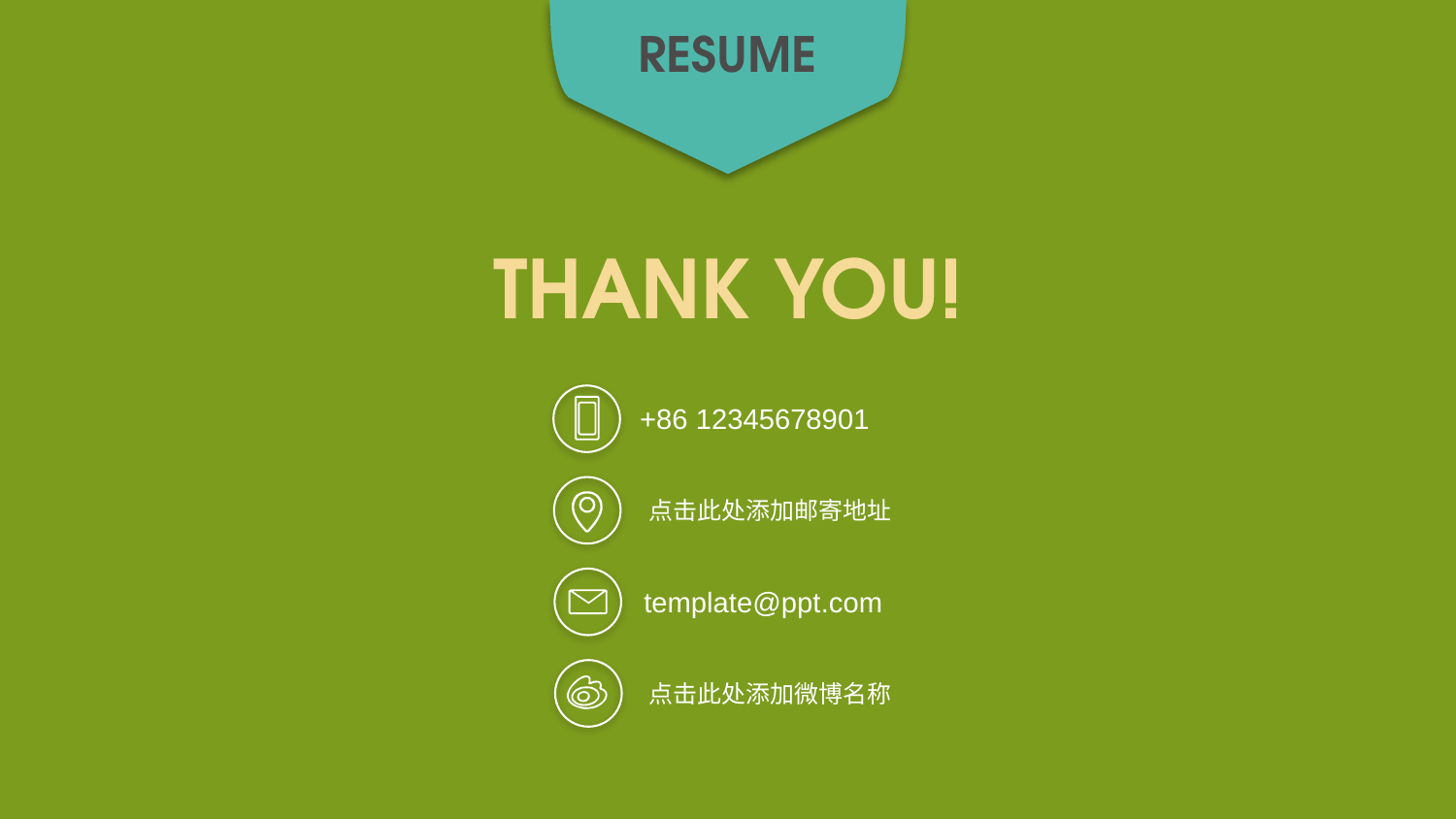

RESUME
THANK YOU!

+86 12345678901

点击此处添加邮寄地址

template@ppt.com

点击此处添加微博名称